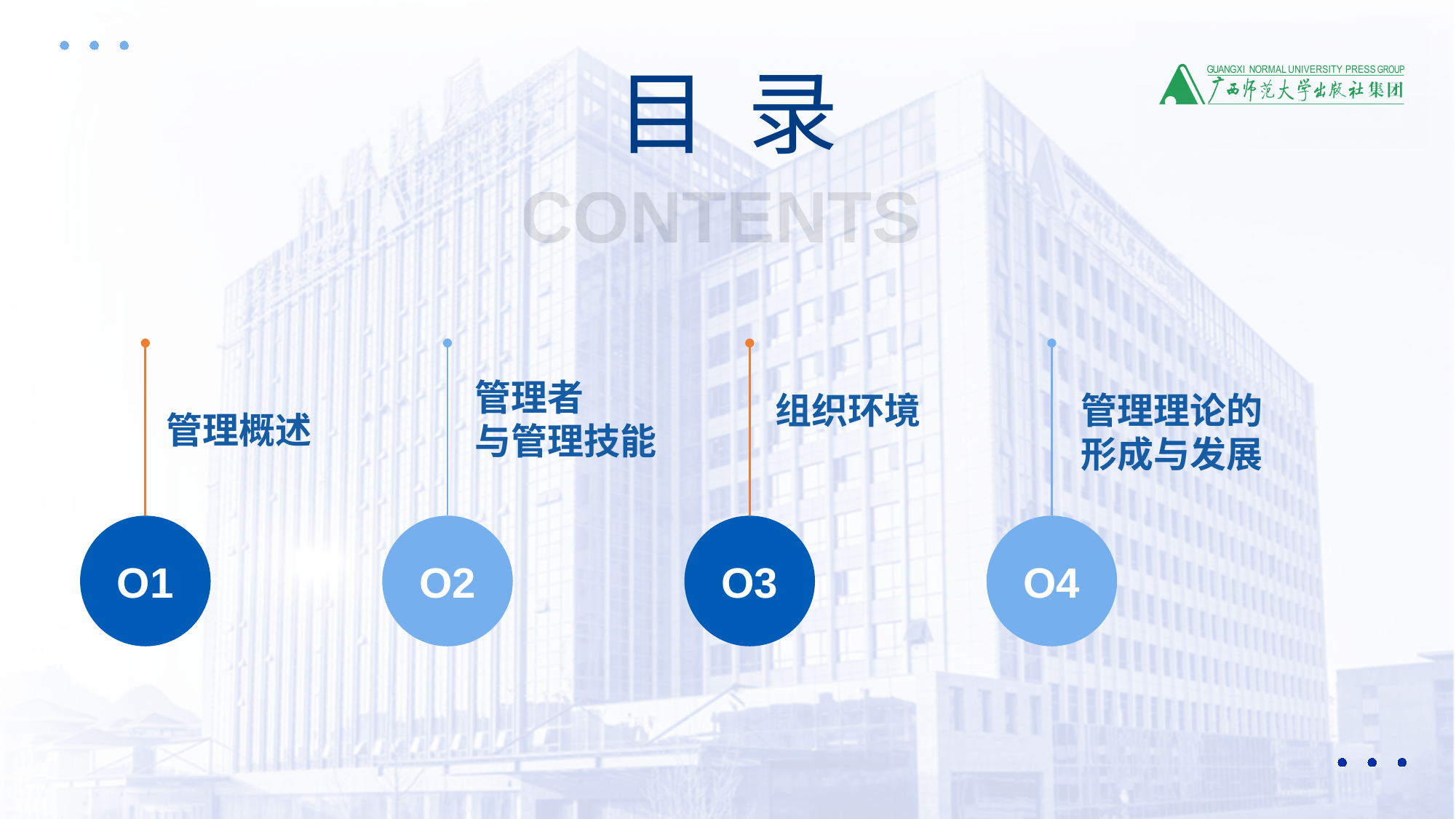

目  录
CONTENTS
管理者
与管理技能
组织环境
管理理论的
形成与发展
管理概述
O1
O2
O3
O4